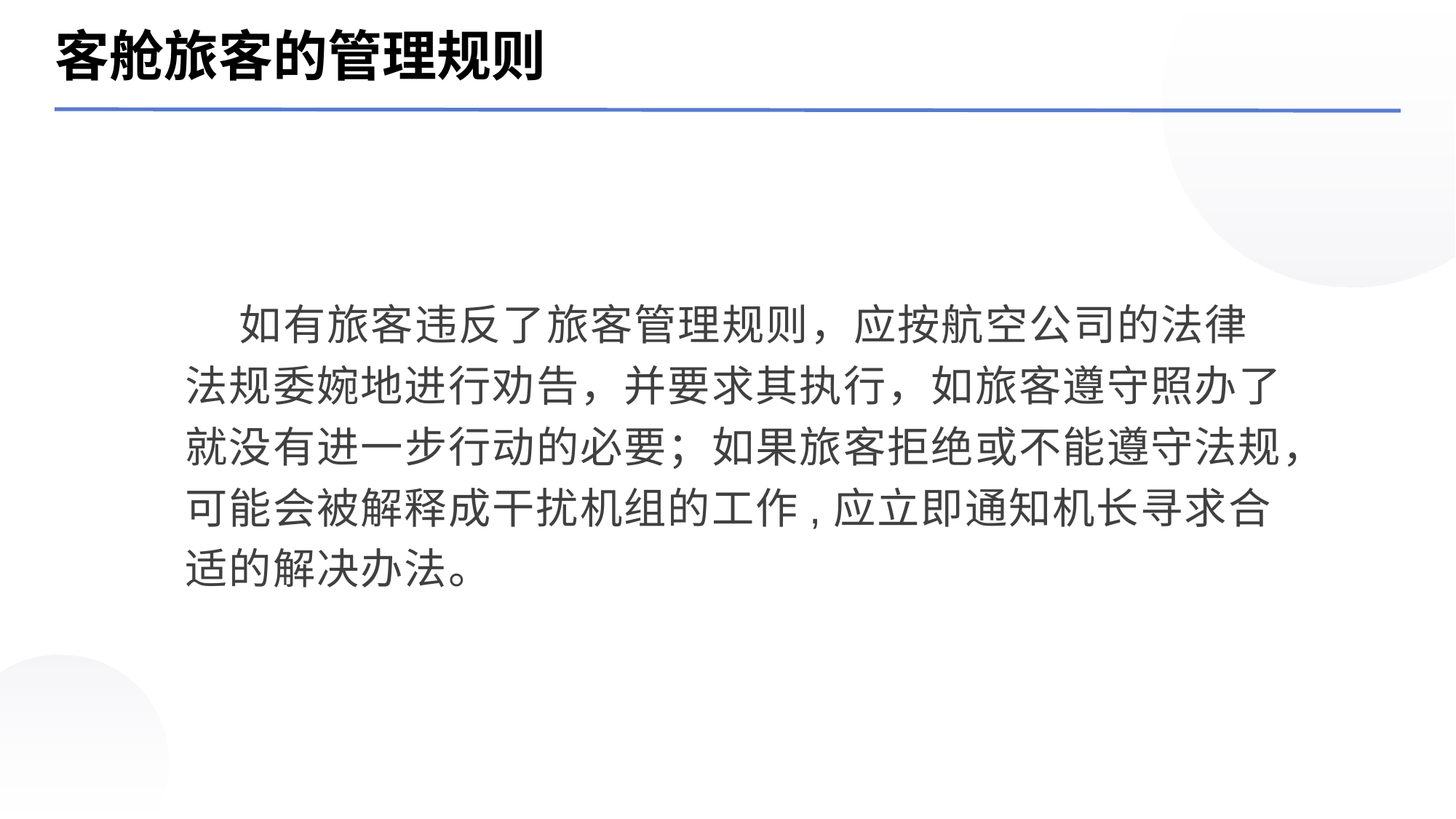

客舱旅客的管理规则
    如有旅客违反了旅客管理规则，应按航空公司的法律法规委婉地进行劝告，并要求其执行，如旅客遵守照办了就没有进一步行动的必要；如果旅客拒绝或不能遵守法规，可能会被解释成干扰机组的工作,应立即通知机长寻求合适的解决办法。